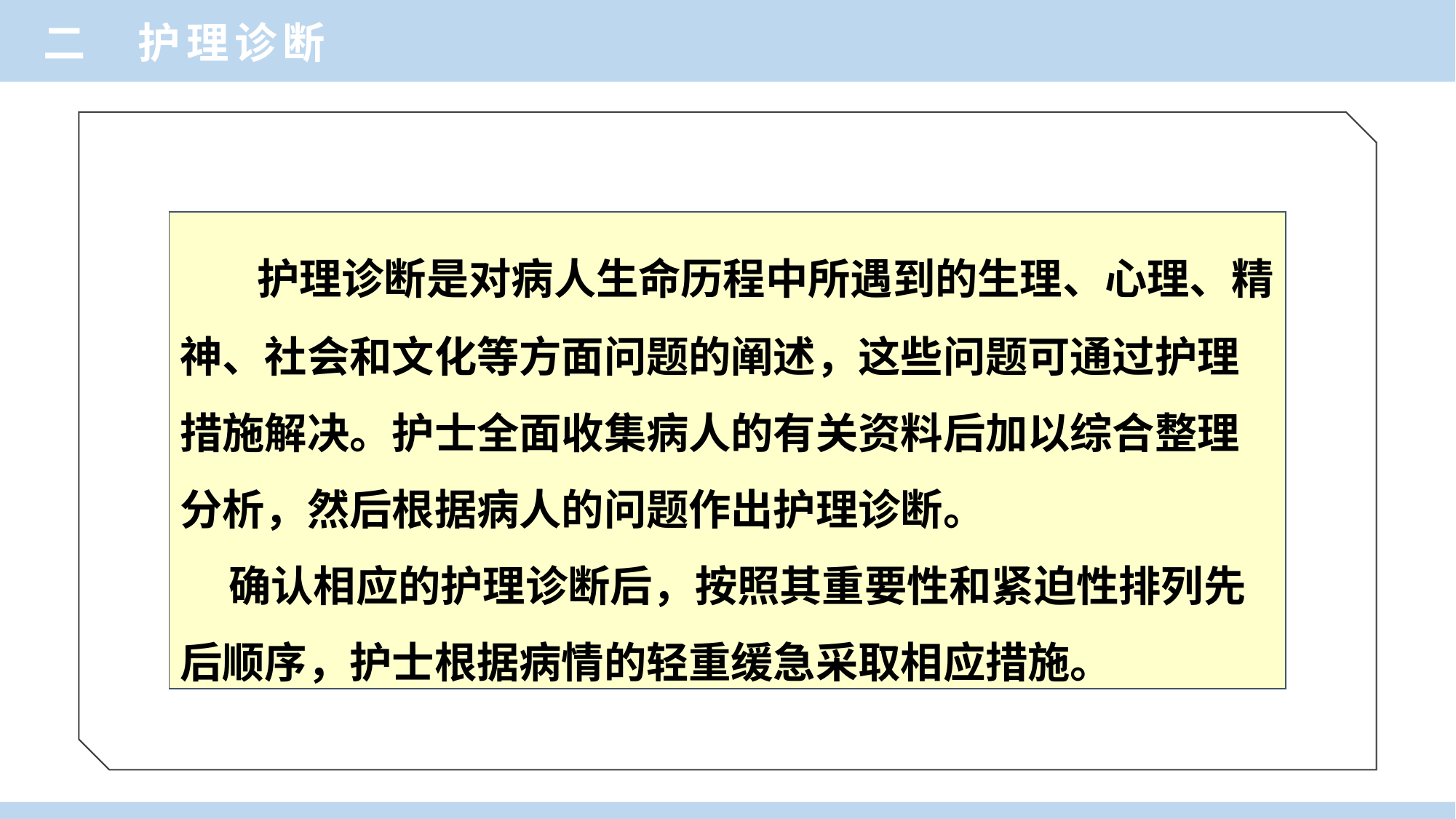

二   护理诊断

      护理诊断是对病人生命历程中所遇到的生理、心理、精神、社会和文化等方面问题的阐述，这些问题可通过护理措施解决。护士全面收集病人的有关资料后加以综合整理分析，然后根据病人的问题作出护理诊断。
    确认相应的护理诊断后，按照其重要性和紧迫性排列先后顺序，护士根据病情的轻重缓急采取相应措施。